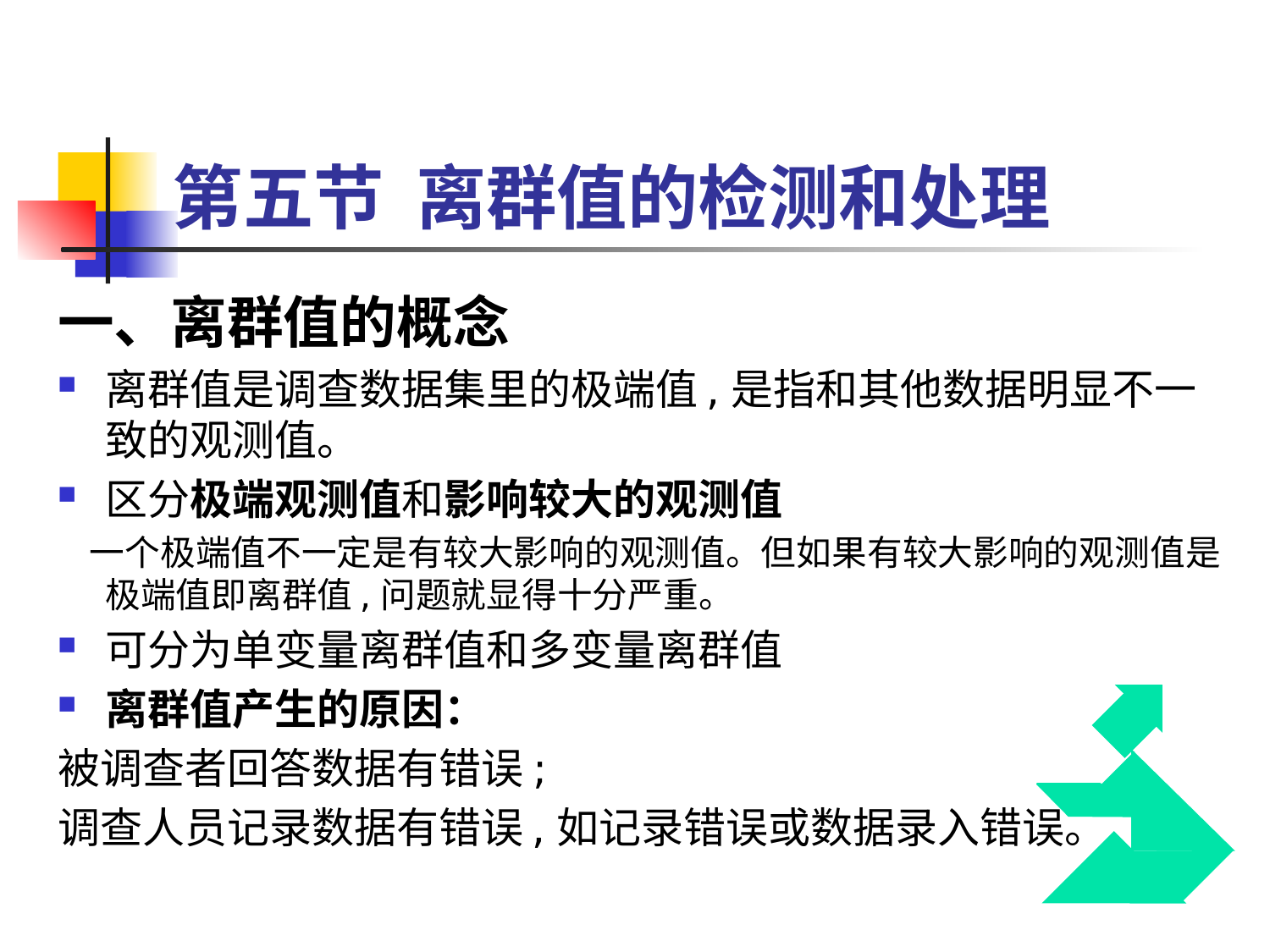

# 第五节  离群值的检测和处理
一、离群值的概念
离群值是调查数据集里的极端值,是指和其他数据明显不一致的观测值。
区分极端观测值和影响较大的观测值
   一个极端值不一定是有较大影响的观测值。但如果有较大影响的观测值是极端值即离群值,问题就显得十分严重。
可分为单变量离群值和多变量离群值
离群值产生的原因：
被调查者回答数据有错误;
调查人员记录数据有错误,如记录错误或数据录入错误。